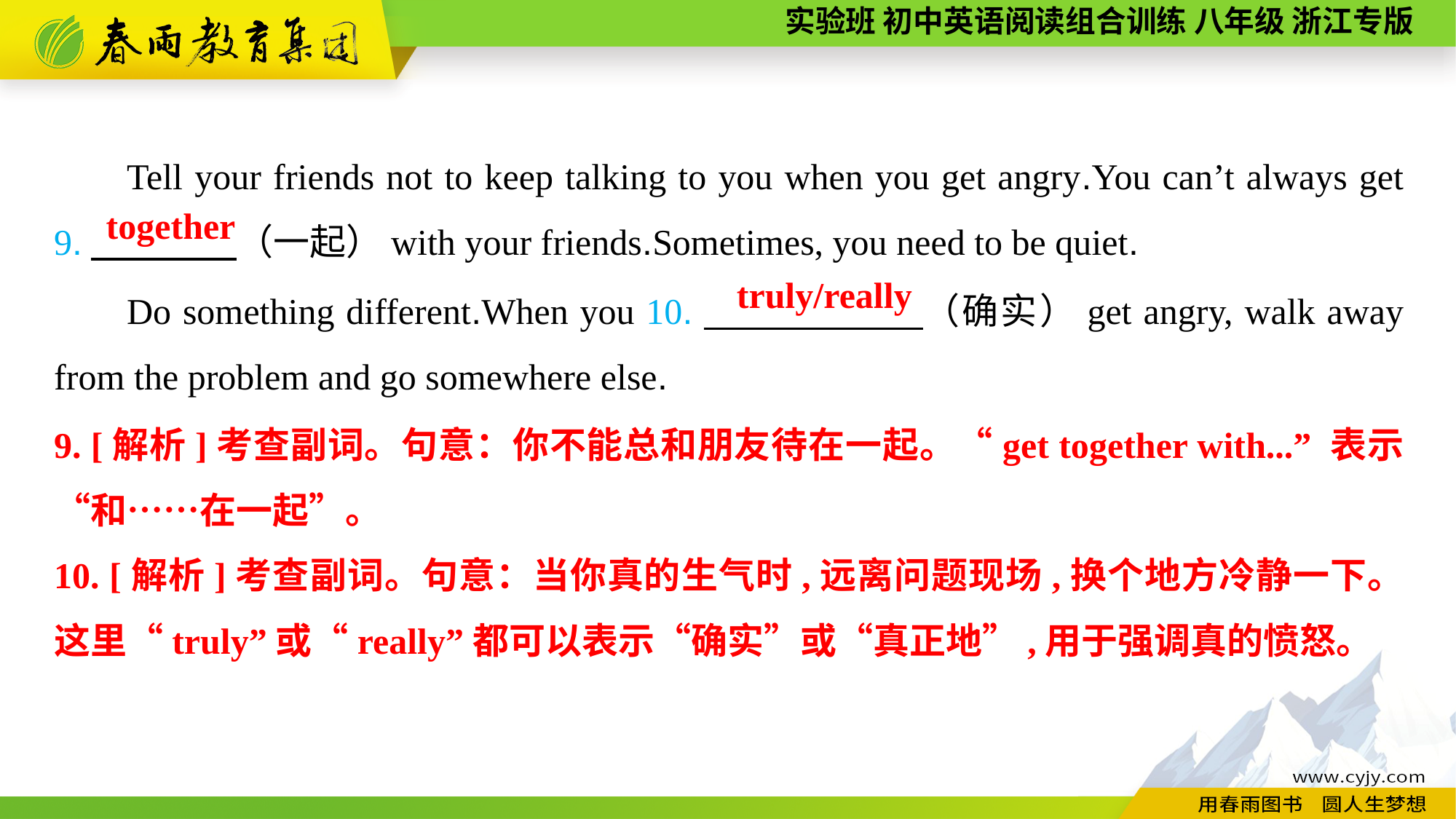

Tell your friends not to keep talking to you when you get angry.You can’t always get 9.　　　　（一起）with your friends.Sometimes, you need to be quiet.
together
Do something different.When you 10.　　      　　（确实）get angry, walk away from the problem and go somewhere else.
truly/really
9. [解析]考查副词。句意：你不能总和朋友待在一起。“get together with...” 表示 “和……在一起”。
10. [解析]考查副词。句意：当你真的生气时,远离问题现场,换个地方冷静一下。这里“truly”或“really”都可以表示“确实”或“真正地”,用于强调真的愤怒。